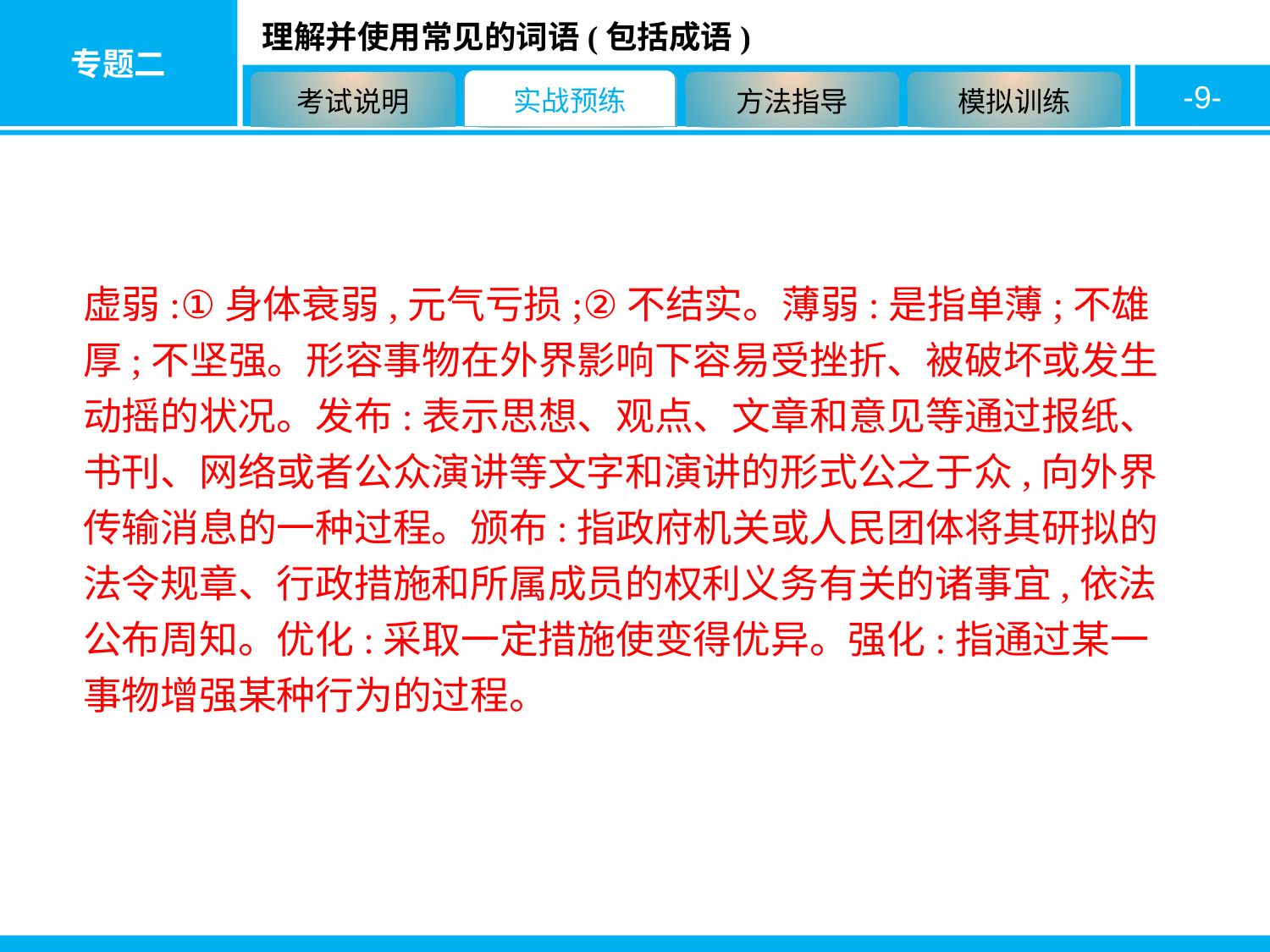

-9-
虚弱:①身体衰弱,元气亏损;②不结实。薄弱:是指单薄;不雄厚;不坚强。形容事物在外界影响下容易受挫折、被破坏或发生动摇的状况。发布:表示思想、观点、文章和意见等通过报纸、书刊、网络或者公众演讲等文字和演讲的形式公之于众,向外界传输消息的一种过程。颁布:指政府机关或人民团体将其研拟的法令规章、行政措施和所属成员的权利义务有关的诸事宜,依法公布周知。优化:采取一定措施使变得优异。强化:指通过某一事物增强某种行为的过程。